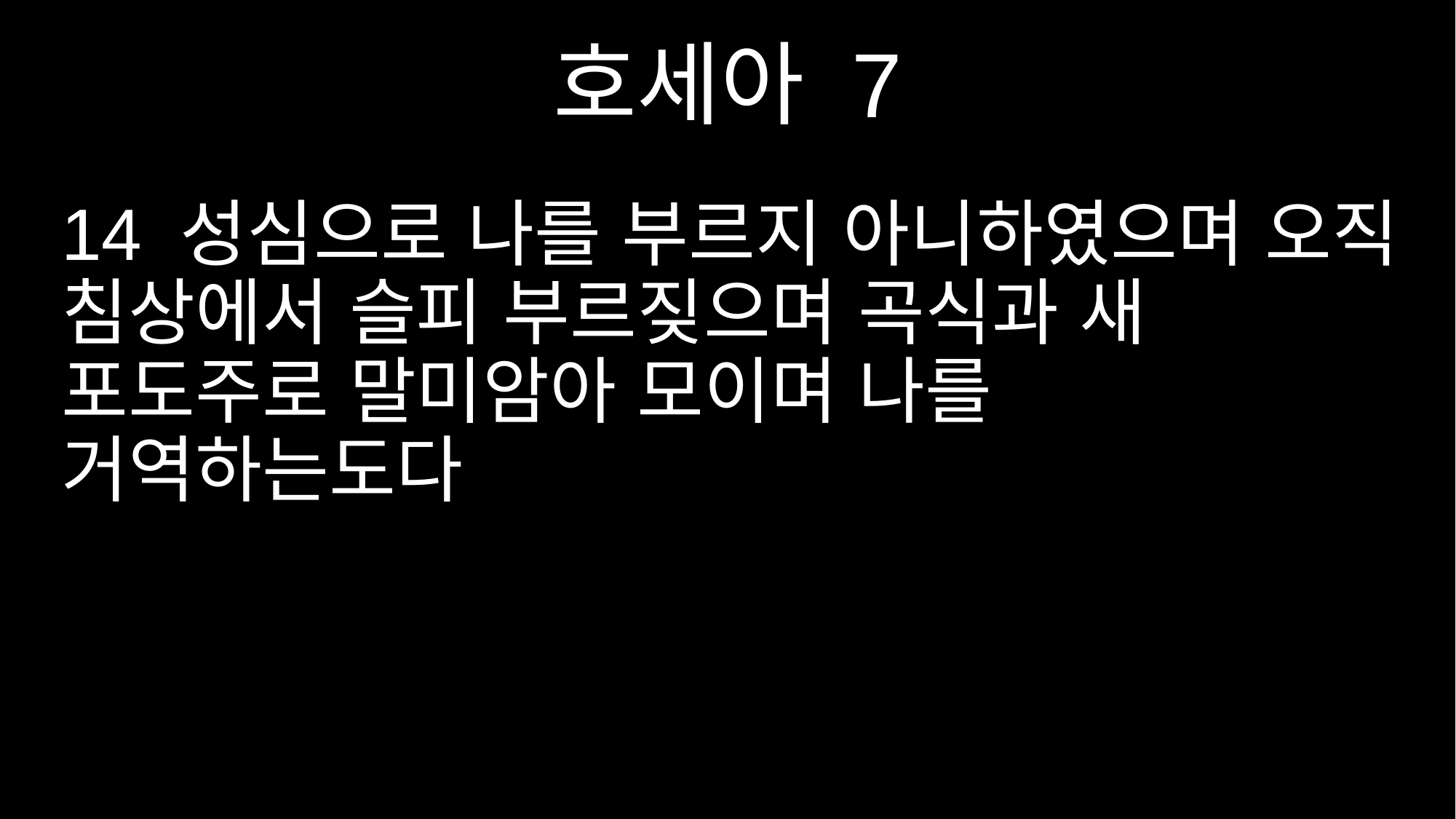

호세아 7
14 성심으로 나를 부르지 아니하였으며 오직 침상에서 슬피 부르짖으며 곡식과 새 포도주로 말미암아 모이며 나를 거역하는도다